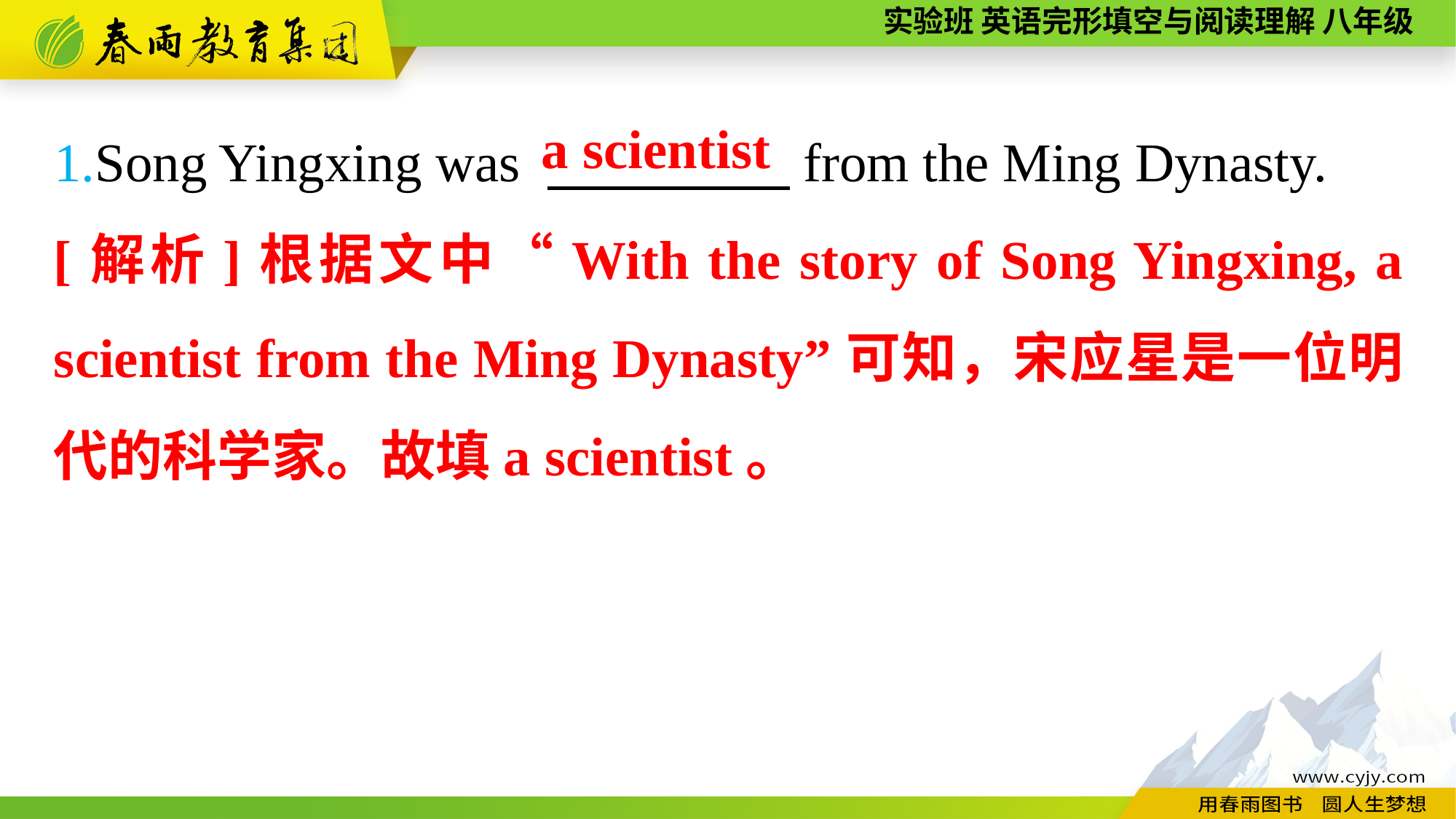

1.Song Yingxing was 　　　  　from the Ming Dynasty.
a scientist
[解析]根据文中“With the story of Song Yingxing, a scientist from the Ming Dynasty”可知，宋应星是一位明代的科学家。故填a scientist。